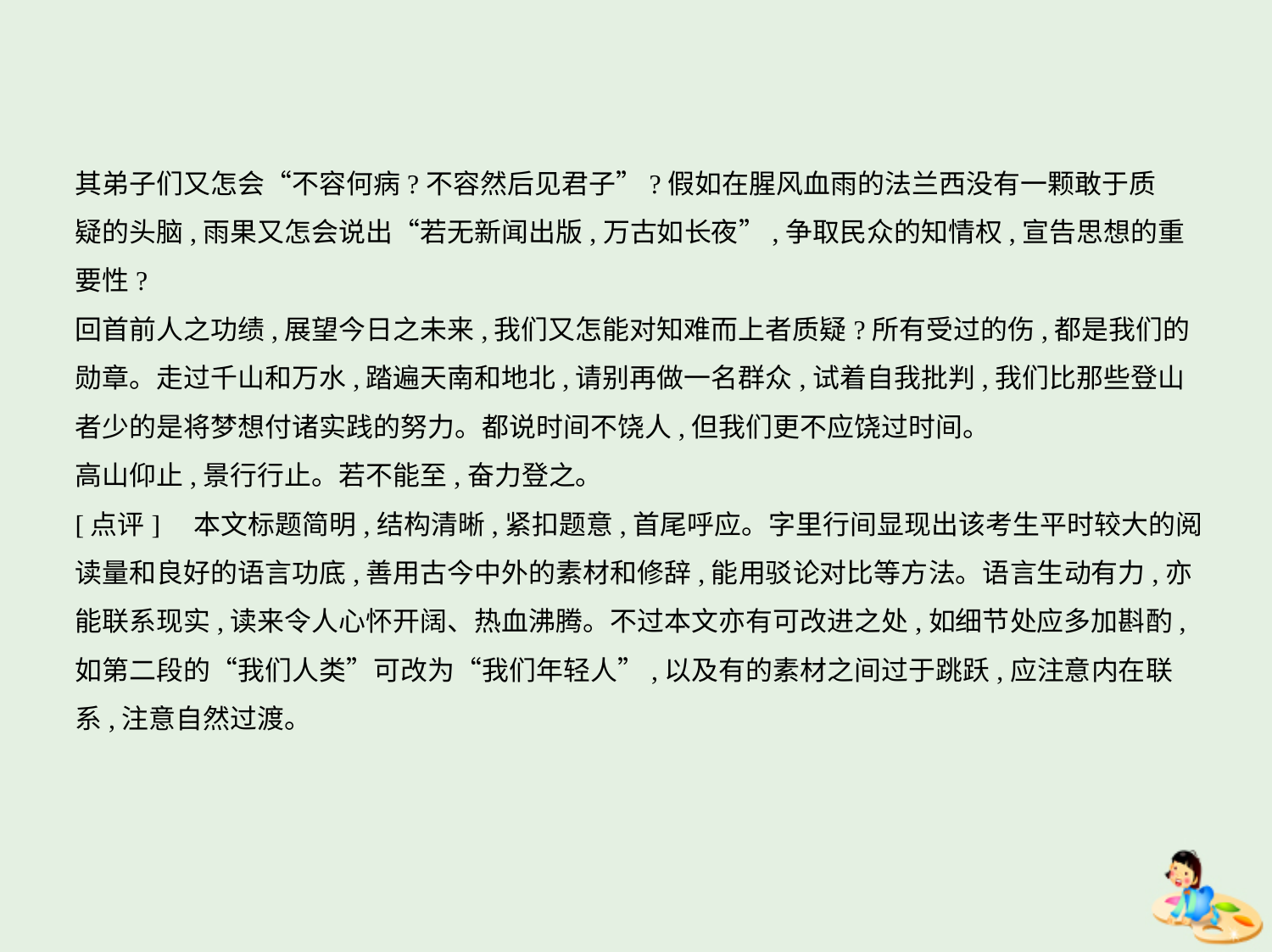

其弟子们又怎会“不容何病?不容然后见君子”?假如在腥风血雨的法兰西没有一颗敢于质
疑的头脑,雨果又怎会说出“若无新闻出版,万古如长夜”,争取民众的知情权,宣告思想的重
要性?
回首前人之功绩,展望今日之未来,我们又怎能对知难而上者质疑?所有受过的伤,都是我们的
勋章。走过千山和万水,踏遍天南和地北,请别再做一名群众,试着自我批判,我们比那些登山
者少的是将梦想付诸实践的努力。都说时间不饶人,但我们更不应饶过时间。
高山仰止,景行行止。若不能至,奋力登之。
[点评]　本文标题简明,结构清晰,紧扣题意,首尾呼应。字里行间显现出该考生平时较大的阅
读量和良好的语言功底,善用古今中外的素材和修辞,能用驳论对比等方法。语言生动有力,亦
能联系现实,读来令人心怀开阔、热血沸腾。不过本文亦有可改进之处,如细节处应多加斟酌,
如第二段的“我们人类”可改为“我们年轻人”,以及有的素材之间过于跳跃,应注意内在联
系,注意自然过渡。